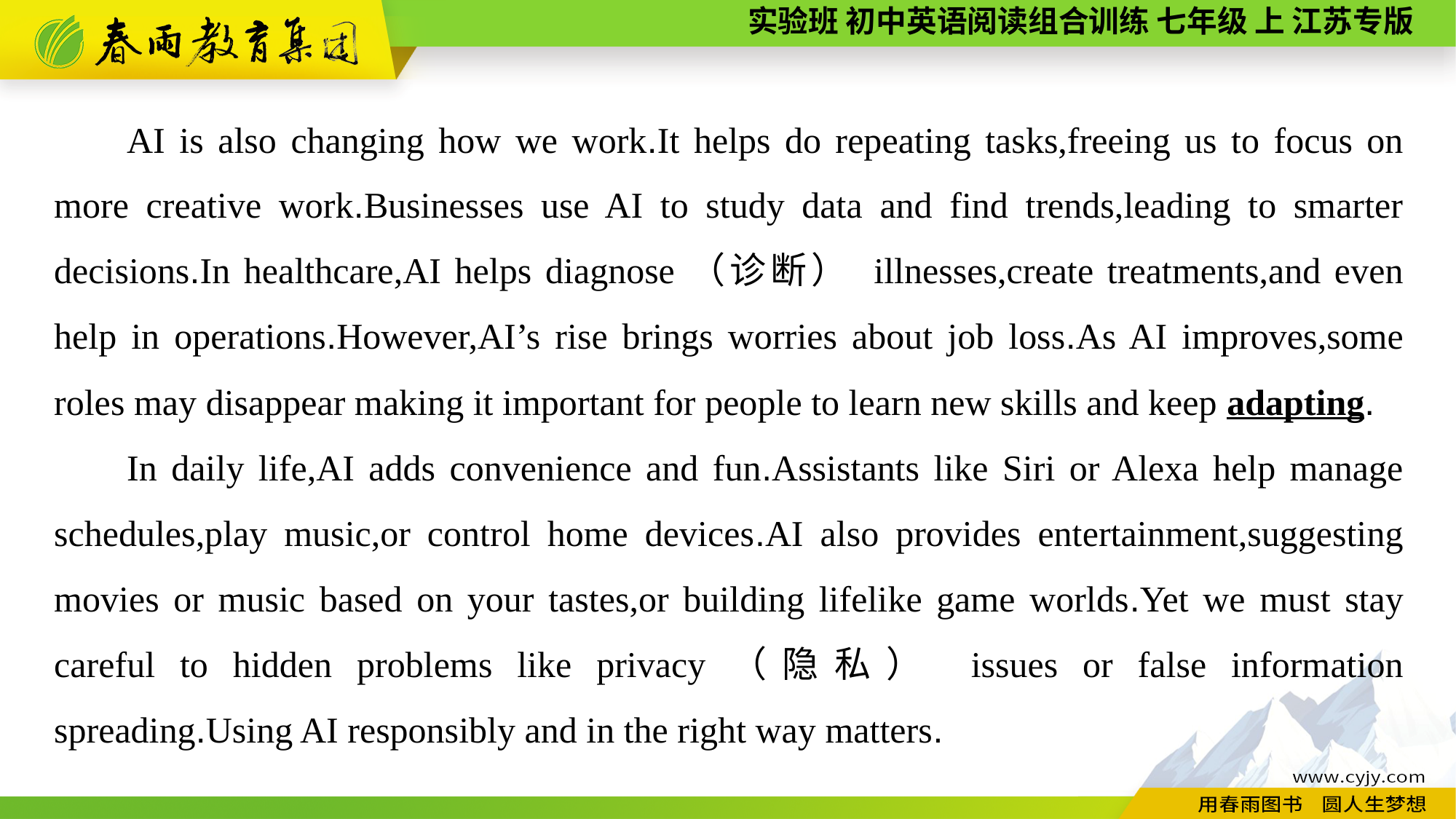

AI is also changing how we work.It helps do repeating tasks,freeing us to focus on more creative work.Businesses use AI to study data and find trends,leading to smarter decisions.In healthcare,AI helps diagnose（诊断） illnesses,create treatments,and even help in operations.However,AI’s rise brings worries about job loss.As AI improves,some roles may disappear making it important for people to learn new skills and keep adapting.
In daily life,AI adds convenience and fun.Assistants like Siri or Alexa help manage schedules,play music,or control home devices.AI also provides entertainment,suggesting movies or music based on your tastes,or building lifelike game worlds.Yet we must stay careful to hidden problems like privacy（隐私） issues or false information spreading.Using AI responsibly and in the right way matters.